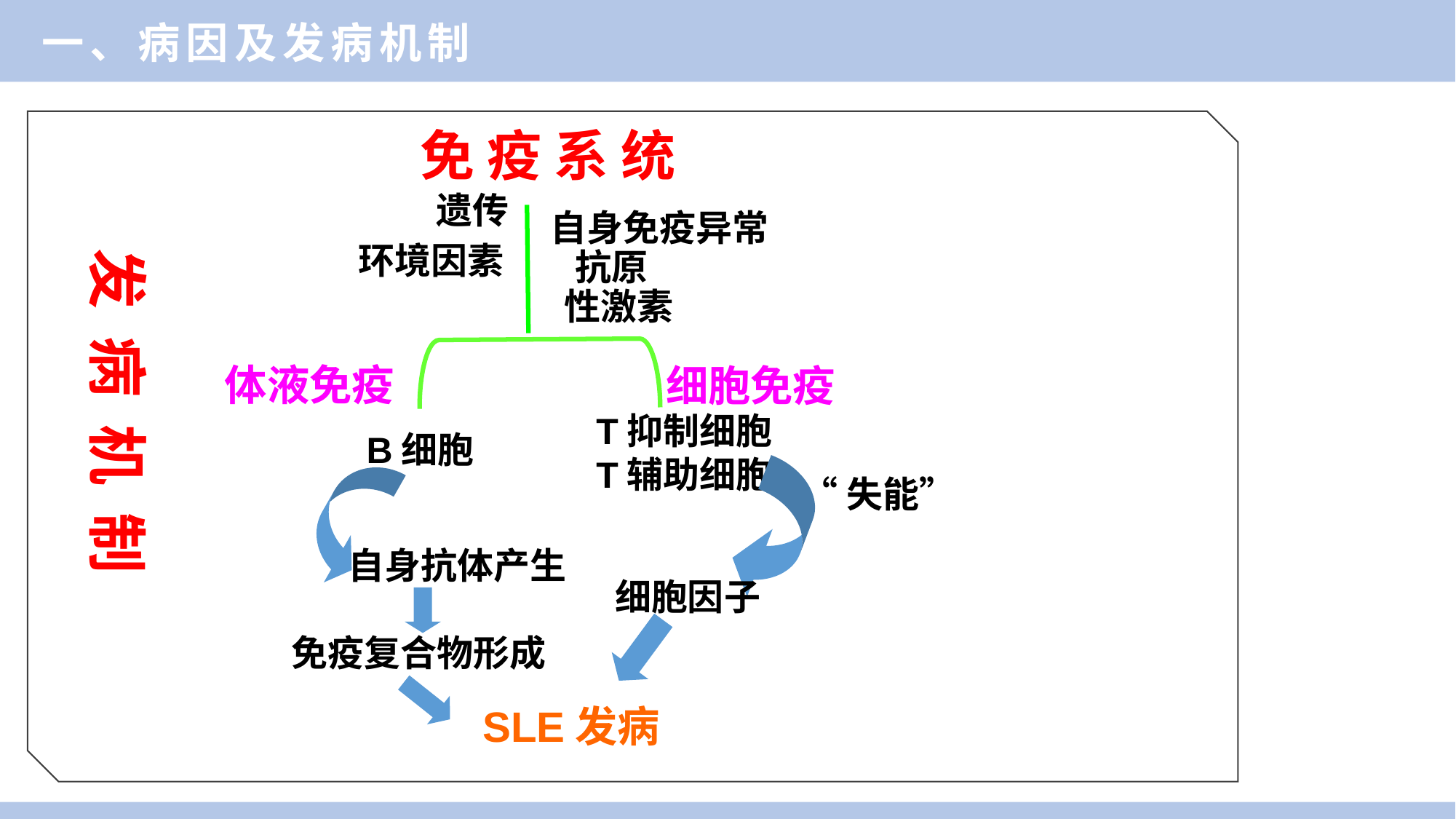

一、病因及发病机制

免 疫 系 统
遗传
自身免疫异常

环境因素
发  病  机  制
抗原

性激素
体液免疫
细胞免疫
T抑制细胞
T辅助细胞
B细胞

“失能”
自身抗体产生
细胞因子

免疫复合物形成

SLE发病